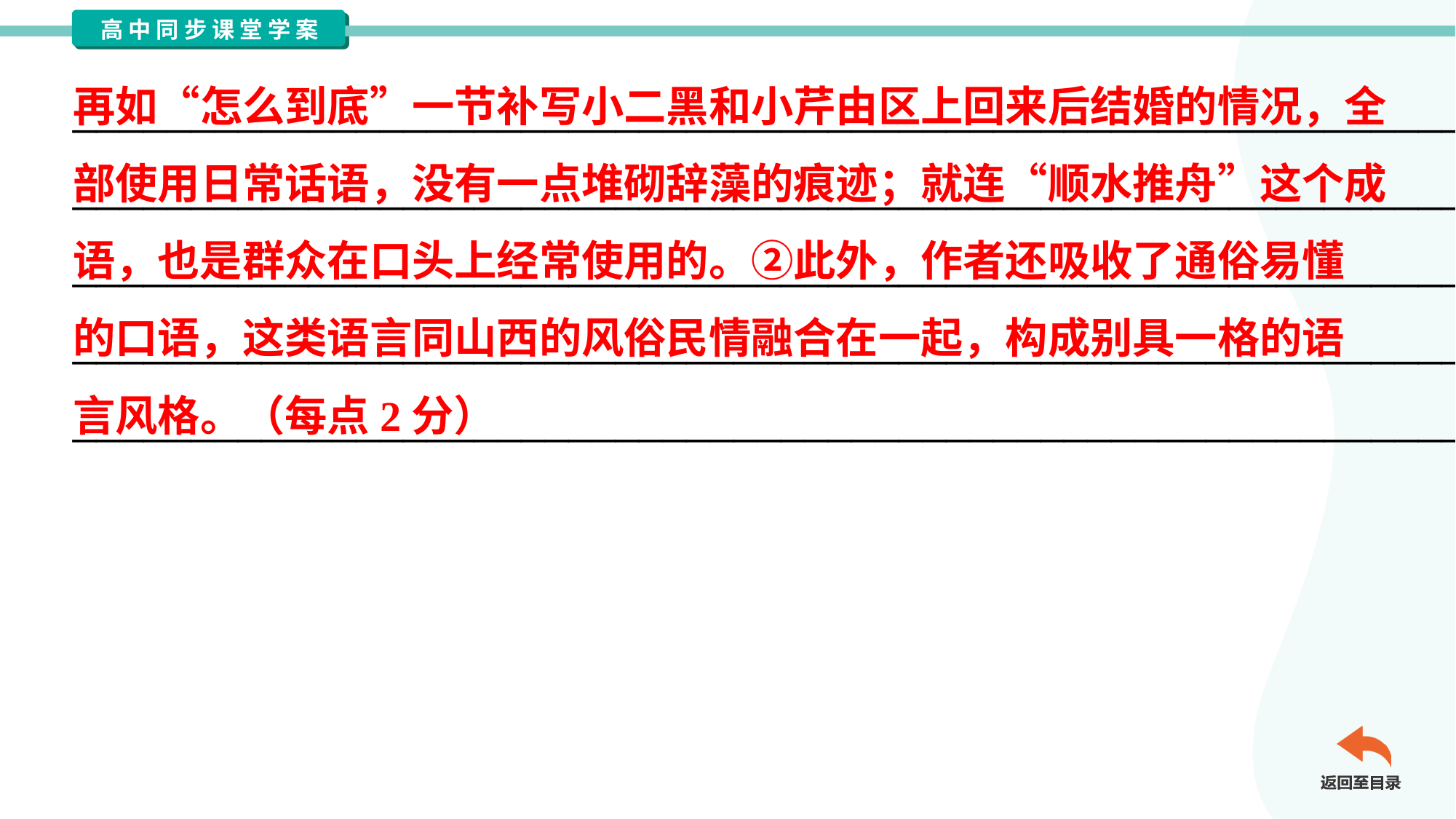

再如“怎么到底”一节补写小二黑和小芹由区上回来后结婚的情况，全
部使用日常话语，没有一点堆砌辞藻的痕迹；就连“顺水推舟”这个成
语，也是群众在口头上经常使用的。②此外，作者还吸收了通俗易懂
的口语，这类语言同山西的风俗民情融合在一起，构成别具一格的语
言风格。（每点2分）
_____________________________________________________________
_____________________________________________________________
_____________________________________________________________
_____________________________________________________________
_____________________________________________________________